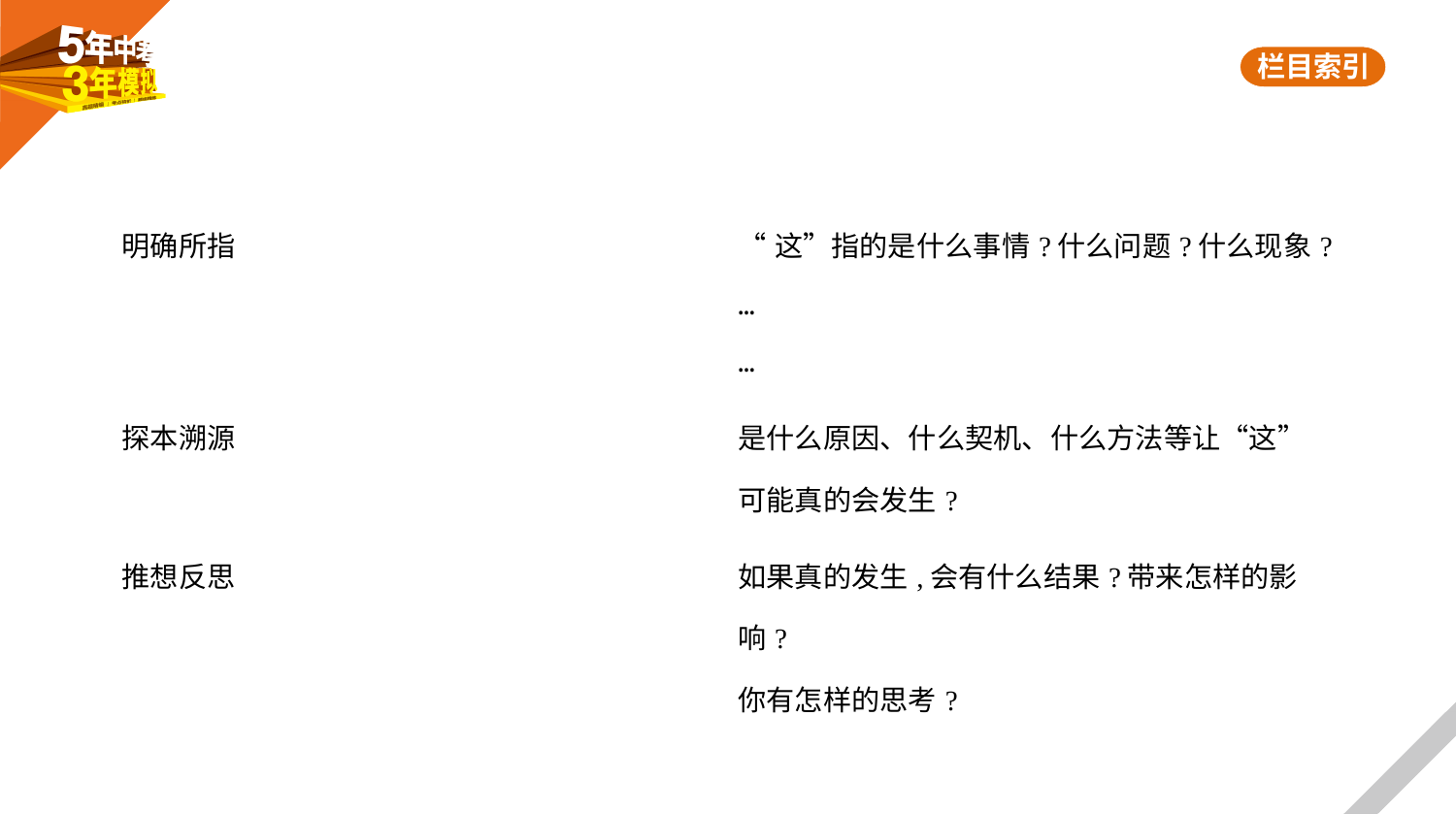

| 明确所指 | “这”指的是什么事情?什么问题?什么现象?… … |
| --- | --- |
| 探本溯源 | 是什么原因、什么契机、什么方法等让“这” 可能真的会发生? |
| 推想反思 | 如果真的发生,会有什么结果?带来怎样的影响? 你有怎样的思考? |